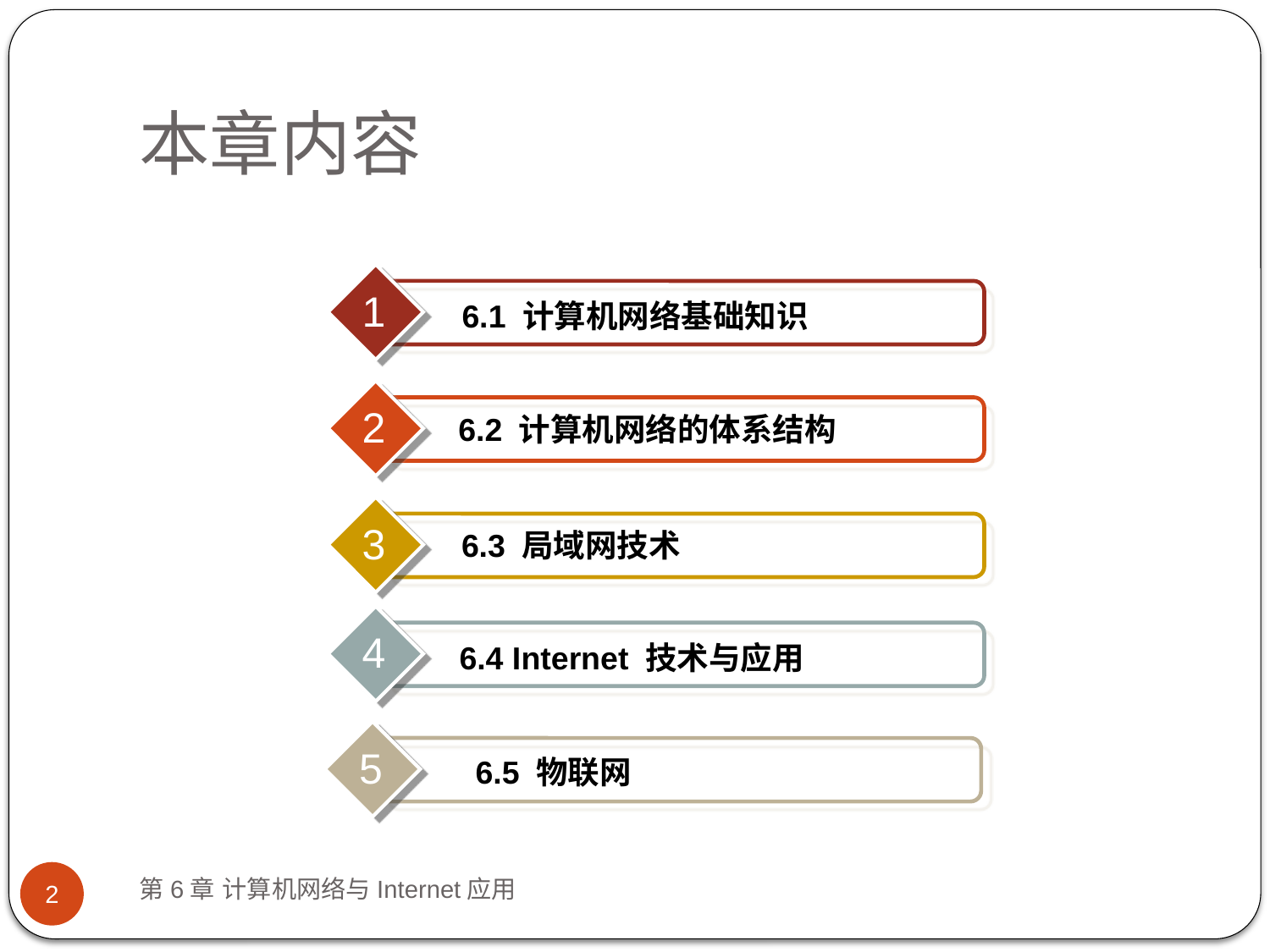

# 本章内容

1

6.1 计算机网络基础知识

2

6.2 计算机网络的体系结构

3

6.3 局域网技术

4

6.4 Internet 技术与应用

5

      6.5 物联网
第6章 计算机网络与Internet应用
2